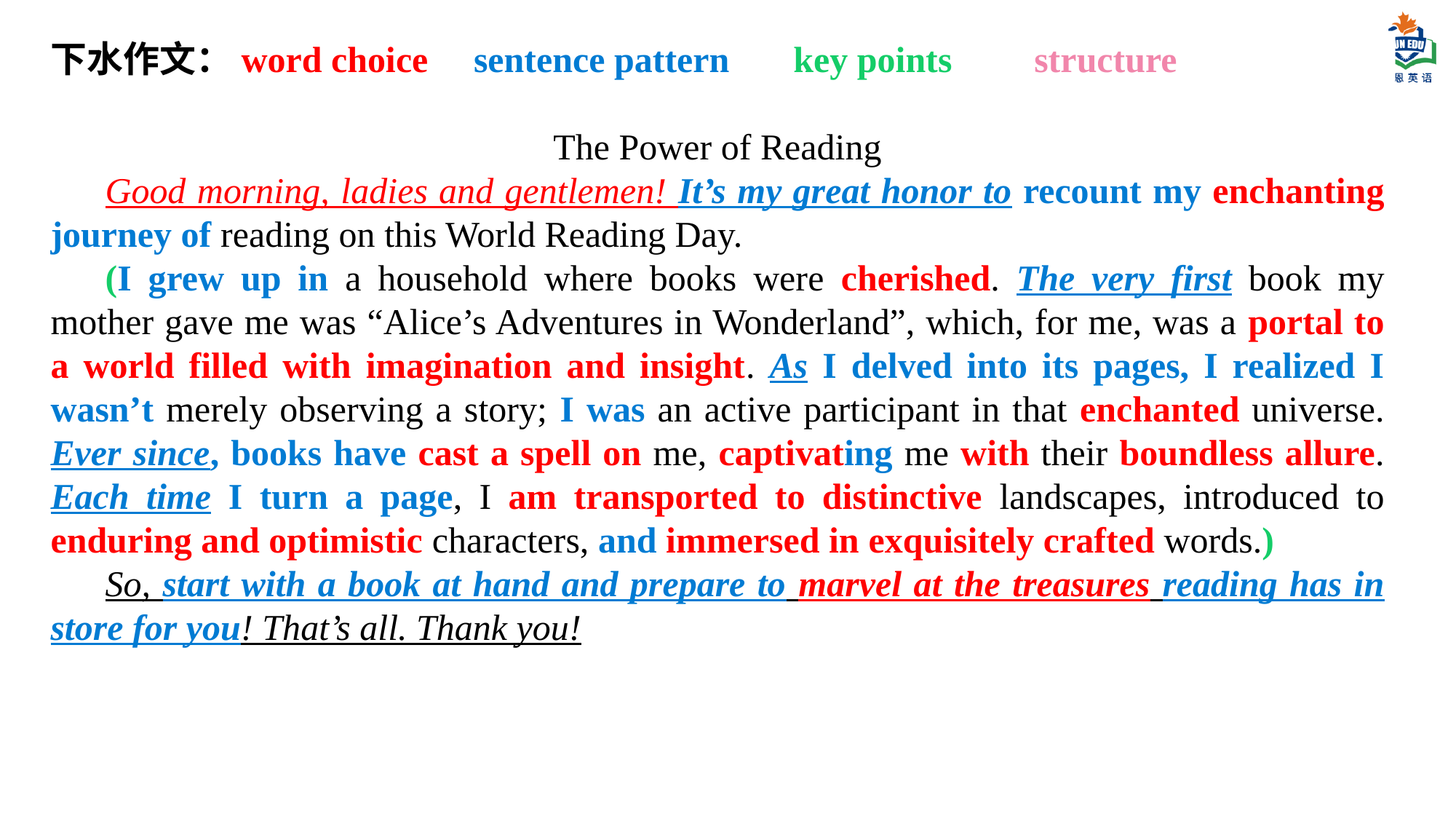

下水作文：word choice

The Power of Reading
Good morning, ladies and gentlemen! It’s my great honor to recount my enchanting journey of reading on this World Reading Day.
I grew up in a household where books were cherished. The very first book my mother gave me was “Alice’s Adventures in Wonderland”, which, for me, was a portal to a world filled with imagination and insight. As I delved into its pages, I realized I wasn’t merely observing a story; I was an active participant in that enchanted universe. Ever since, books have cast a spell on me, captivating me with their boundless allure. Each time I turn a page, I am transported to distinctive landscapes, introduced to enduring and optimistic characters, and immersed in exquisitely crafted words.
So, start with a book at hand and prepare to marvel at the treasures reading has in store for you! That’s all. Thank you!
下水作文：word choice     sentence pattern       key points

The Power of Reading
Good morning, ladies and gentlemen! It’s my great honor to recount my enchanting journey of reading on this World Reading Day.
(I grew up in a household where books were cherished. The very first book my mother gave me was “Alice’s Adventures in Wonderland”, which, for me, was a portal to a world filled with imagination and insight. As I delved into its pages, I realized I wasn’t merely observing a story; I was an active participant in that enchanted universe. Ever since, books have cast a spell on me, captivating me with their boundless allure. Each time I turn a page, I am transported to distinctive landscapes, introduced to enduring and optimistic characters, and immersed in exquisitely crafted words.)
So, start with a book at hand and prepare to marvel at the treasures reading has in store for you! That’s all. Thank you!
下水作文：word choice     sentence pattern       key points         structure

The Power of Reading
Good morning, ladies and gentlemen! It’s my great honor to recount my enchanting journey of reading on this World Reading Day.
(I grew up in a household where books were cherished. The very first book my mother gave me was “Alice’s Adventures in Wonderland”, which, for me, was a portal to a world filled with imagination and insight. As I delved into its pages, I realized I wasn’t merely observing a story; I was an active participant in that enchanted universe. Ever since, books have cast a spell on me, captivating me with their boundless allure. Each time I turn a page, I am transported to distinctive landscapes, introduced to enduring and optimistic characters, and immersed in exquisitely crafted words.)
So, start with a book at hand and prepare to marvel at the treasures reading has in store for you! That’s all. Thank you!
下水作文：（一直喜欢书的角度）

The Power of Reading
Good morning, ladies and gentlemen! It’s my great honor to recount my enchanting journey of reading on this World Reading Day.
I grew up in a household where books were cherished. The very first book my mother gave me was “Alice’s Adventures in Wonderland”, which, for me, was a portal to a world filled with imagination and insight. As I delved into its pages, I realized I wasn’t merely observing a story; I was an active participant in that enchanted universe. Ever since, books have cast a spell on me, captivating me with their boundless allure. Each time I turn a page, I am transported to captivating landscapes, introduced to enduring and optimistic personas, and immersed in exquisitely crafted words.
So, start with a book at hand and prepare to marvel at the treasures reading has in store for you! That’s all. Thank you!
下水作文：word choice     sentence pattern

The Power of Reading
Good morning, ladies and gentlemen! It’s my great honor to recount my enchanting journey of reading on this World Reading Day.
I grew up in a household where books were cherished. The very first book my mother gave me was “Alice’s Adventures in Wonderland”, which, for me, was a portal to a world filled with imagination and insight. As I delved into its pages, I realized I wasn’t merely observing a story; I was an active participant in that enchanted universe. Ever since, books have cast a spell on me, captivating me with their boundless allure. Each time I turn a page, I am transported to distinctive landscapes, introduced to enduring and optimistic characters, and immersed in exquisitely crafted words.
So, start with a book at hand and prepare to marvel at the treasures reading has in store for you! That’s all. Thank you!